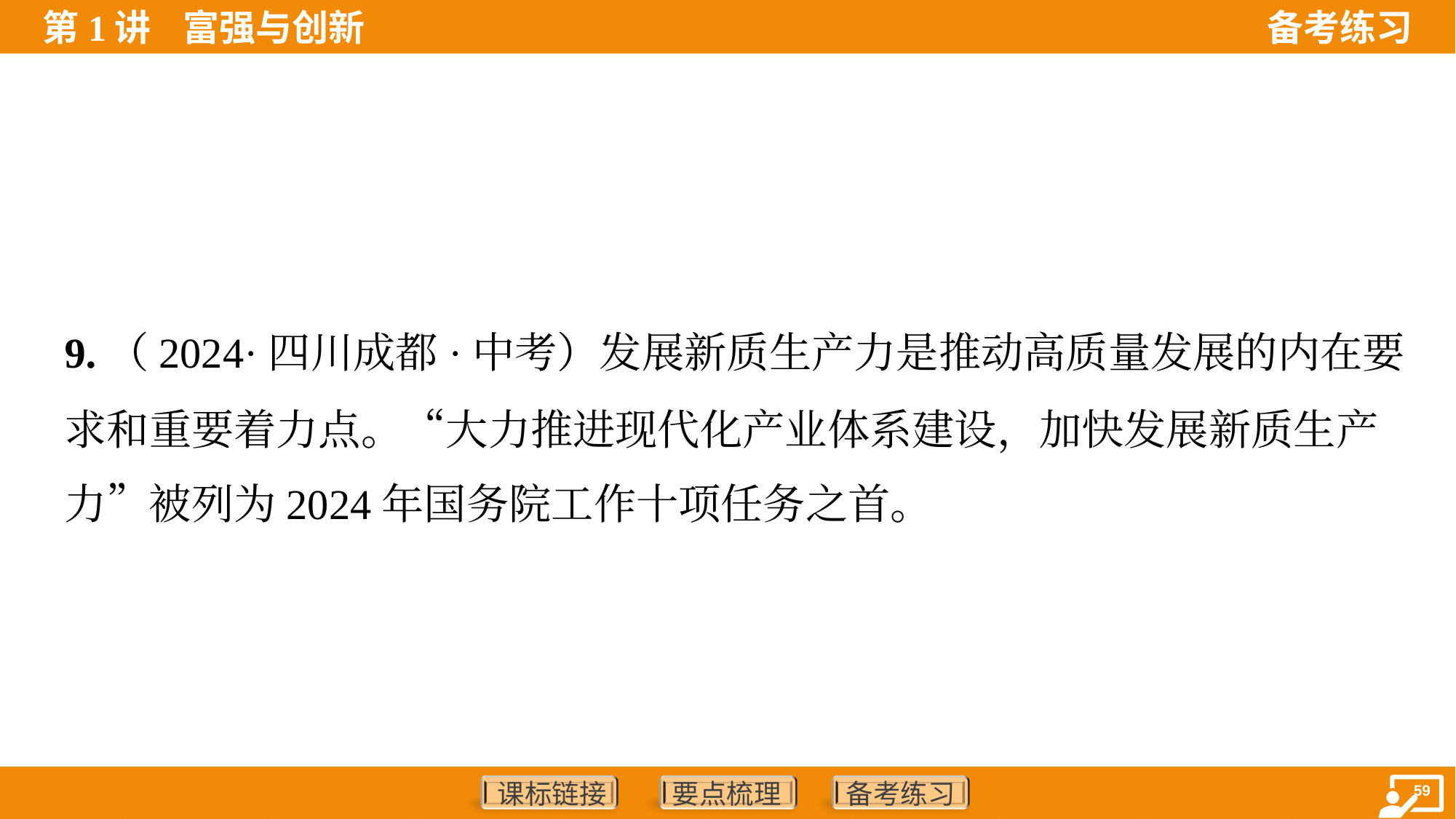

9.（2024·四川成都·中考）发展新质生产力是推动高质量发展的内在要
求和重要着力点。“大力推进现代化产业体系建设，加快发展新质生产
力”被列为2024年国务院工作十项任务之首。